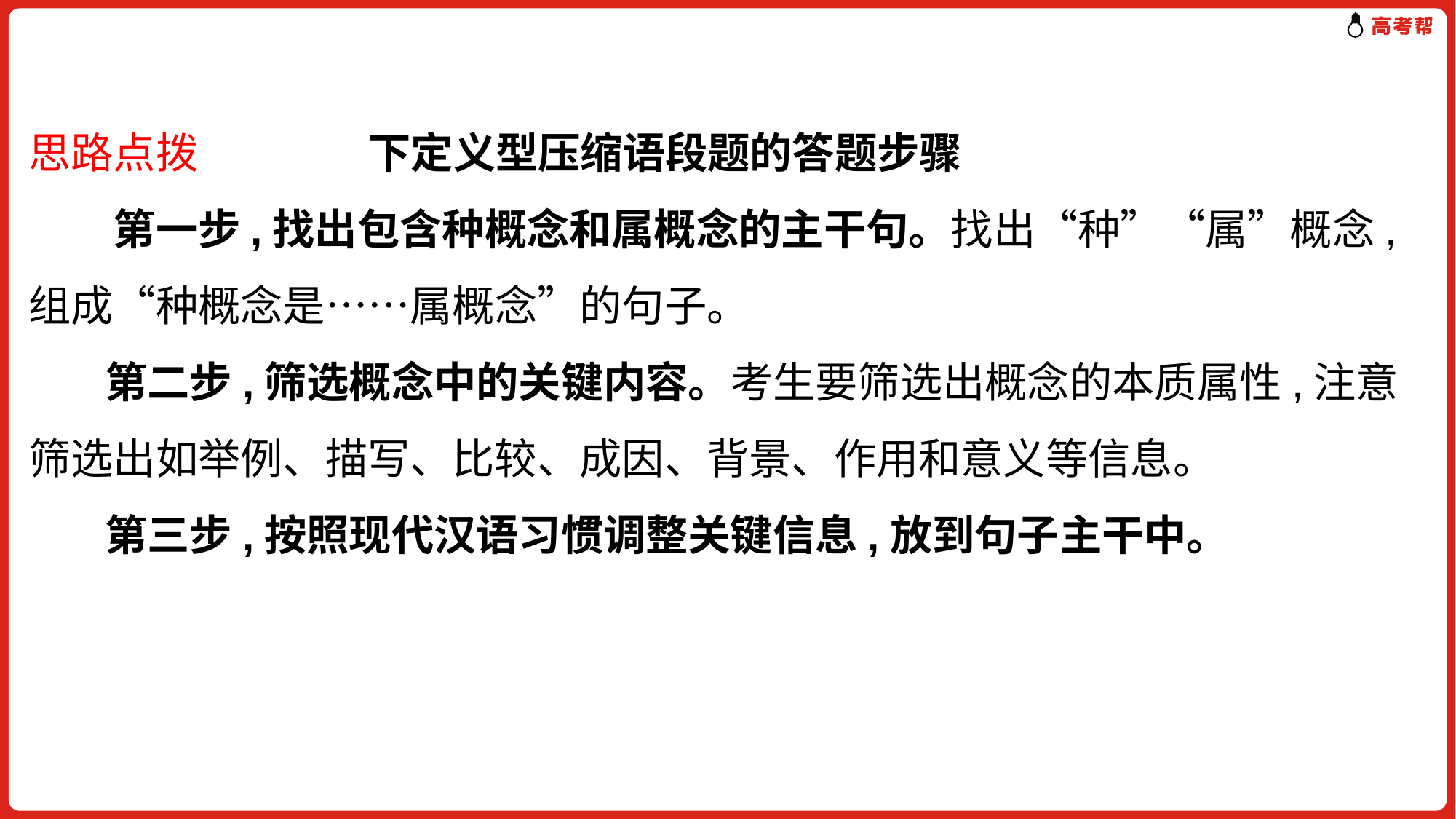

思路点拨                  下定义型压缩语段题的答题步骤
　　第一步,找出包含种概念和属概念的主干句。找出“种”“属”概念,组成“种概念是……属概念”的句子。
       第二步,筛选概念中的关键内容。考生要筛选出概念的本质属性,注意筛选出如举例、描写、比较、成因、背景、作用和意义等信息。
       第三步,按照现代汉语习惯调整关键信息,放到句子主干中。